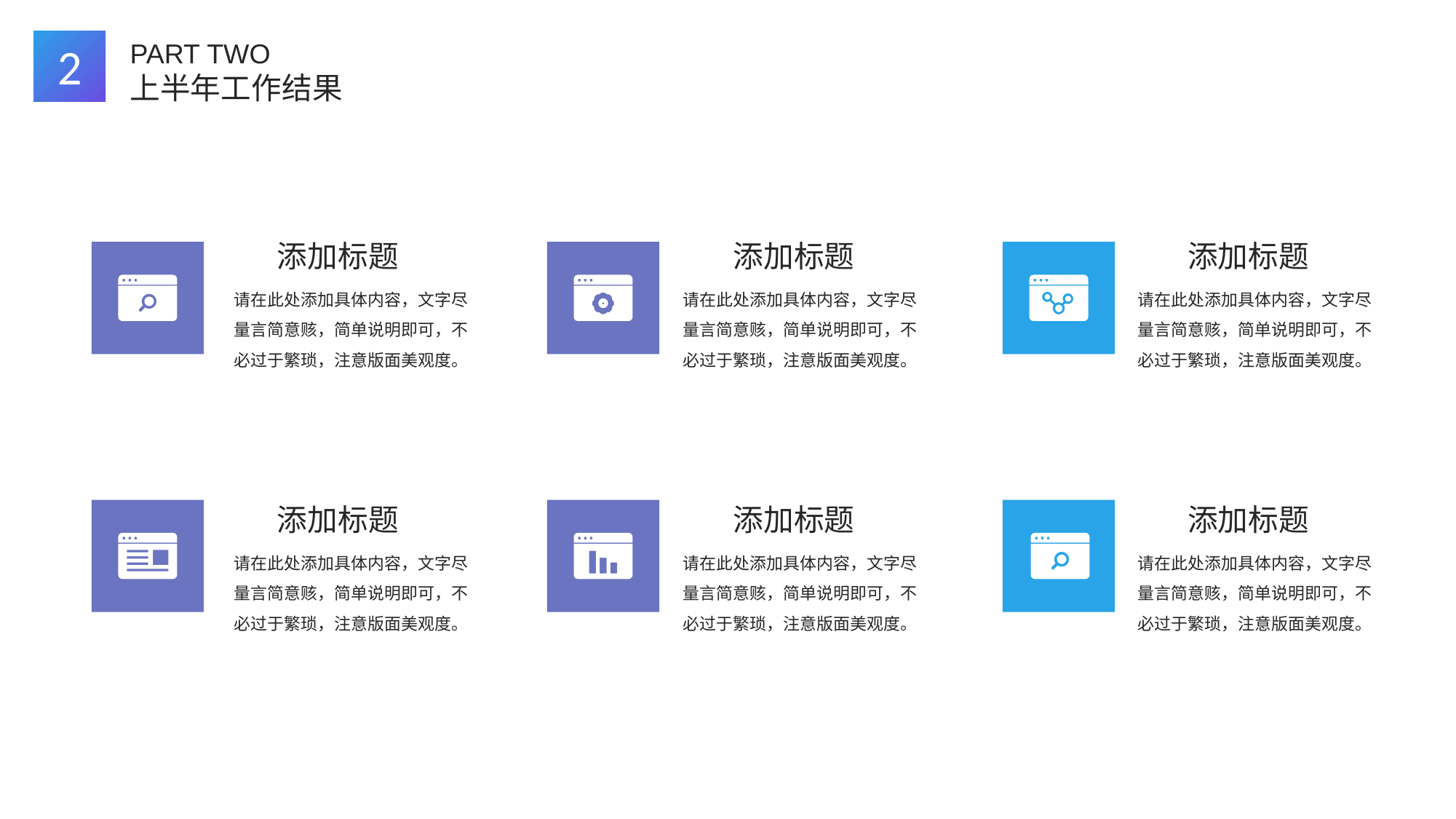

2
PART TWO
上半年工作结果
添加标题
请在此处添加具体内容，文字尽量言简意赅，简单说明即可，不必过于繁琐，注意版面美观度。
添加标题
请在此处添加具体内容，文字尽量言简意赅，简单说明即可，不必过于繁琐，注意版面美观度。
添加标题
请在此处添加具体内容，文字尽量言简意赅，简单说明即可，不必过于繁琐，注意版面美观度。

添加标题
请在此处添加具体内容，文字尽量言简意赅，简单说明即可，不必过于繁琐，注意版面美观度。
添加标题
请在此处添加具体内容，文字尽量言简意赅，简单说明即可，不必过于繁琐，注意版面美观度。
添加标题
请在此处添加具体内容，文字尽量言简意赅，简单说明即可，不必过于繁琐，注意版面美观度。